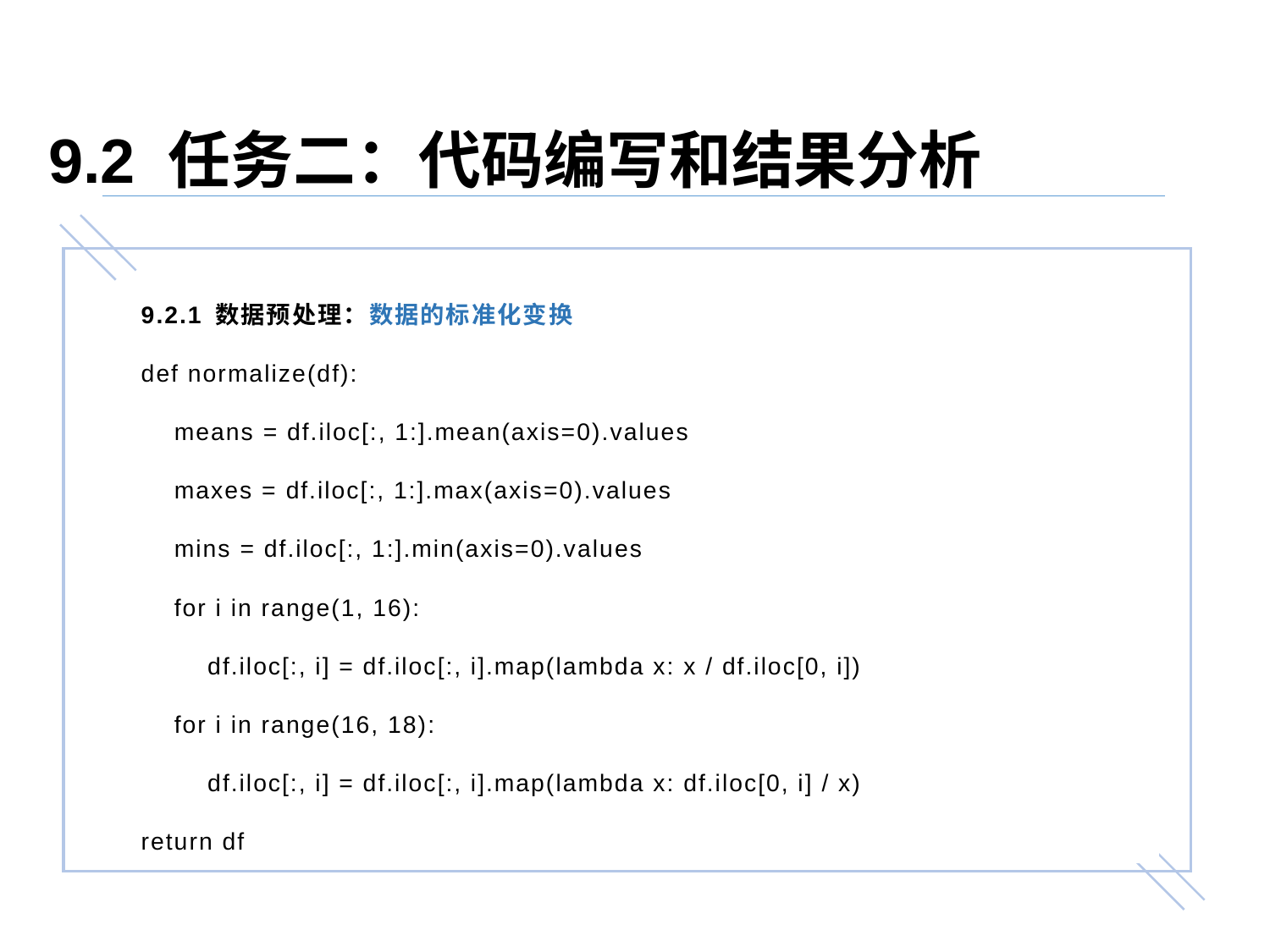

9.2 任务二：代码编写和结果分析

9.2.1 数据预处理：数据的标准化变换
def normalize(df):
    means = df.iloc[:, 1:].mean(axis=0).values
    maxes = df.iloc[:, 1:].max(axis=0).values
    mins = df.iloc[:, 1:].min(axis=0).values
    for i in range(1, 16):
        df.iloc[:, i] = df.iloc[:, i].map(lambda x: x / df.iloc[0, i])
    for i in range(16, 18):
        df.iloc[:, i] = df.iloc[:, i].map(lambda x: df.iloc[0, i] / x)
return df